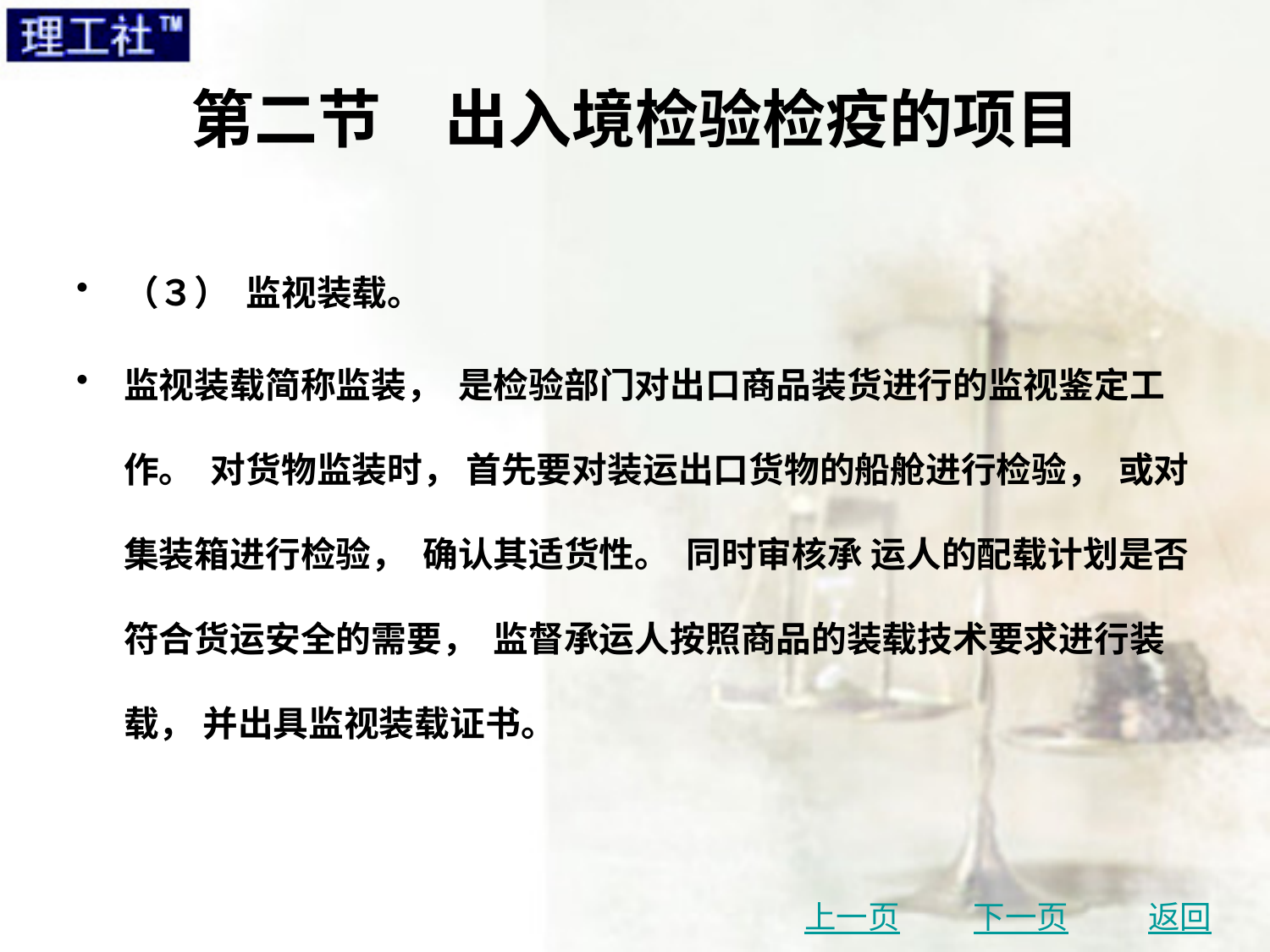

# 第二节　出入境检验检疫的项目
（３）  监视装载。
监视装载简称监装，  是检验部门对出口商品装货进行的监视鉴定工作。  对货物监装时， 首先要对装运出口货物的船舱进行检验，  或对集装箱进行检验，  确认其适货性。  同时审核承 运人的配载计划是否符合货运安全的需要，  监督承运人按照商品的装载技术要求进行装载， 并出具监视装载证书。

上一页
下一页
返回